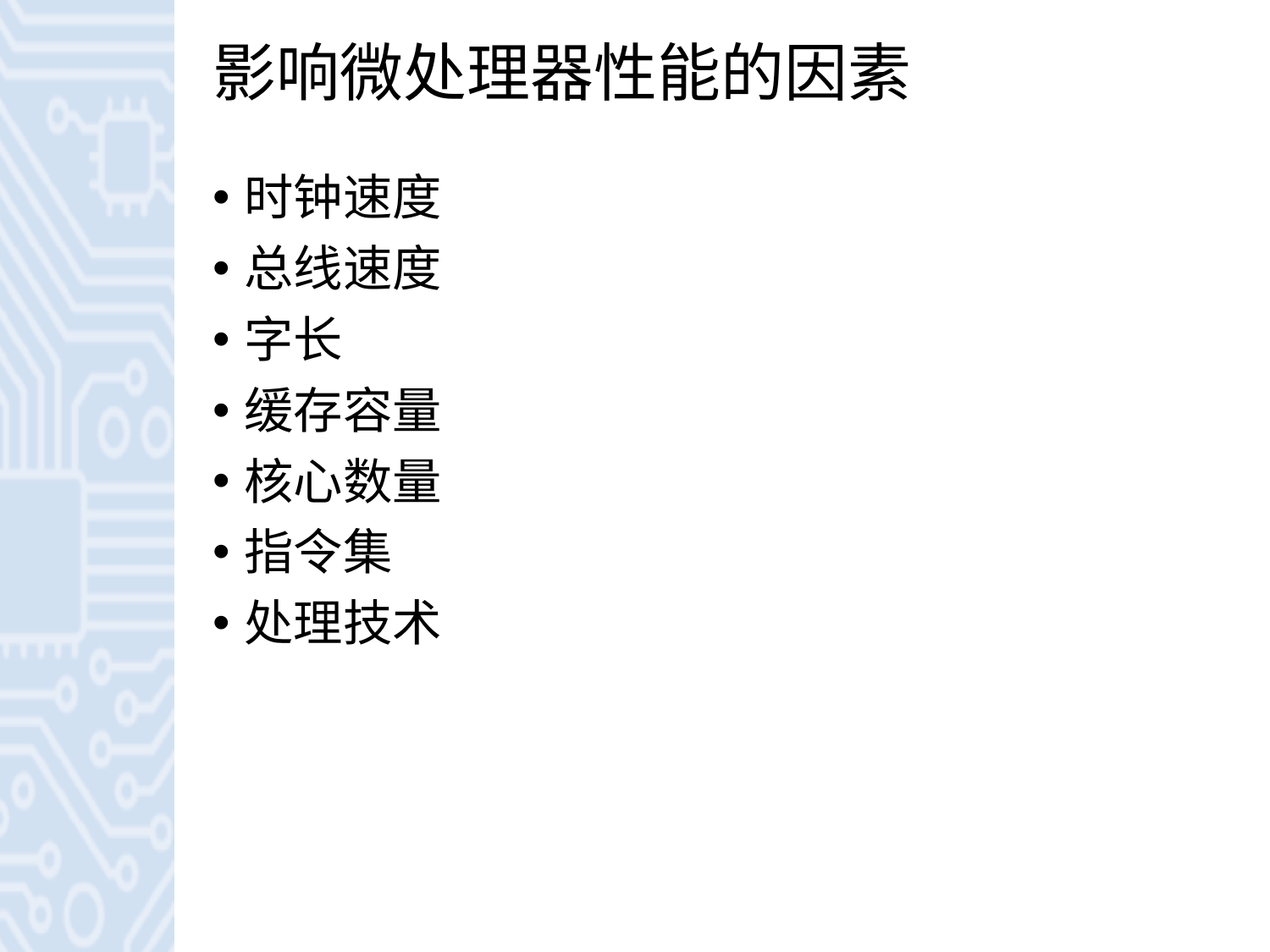

# 影响微处理器性能的因素
时钟速度
总线速度
字长
缓存容量
核心数量
指令集
处理技术